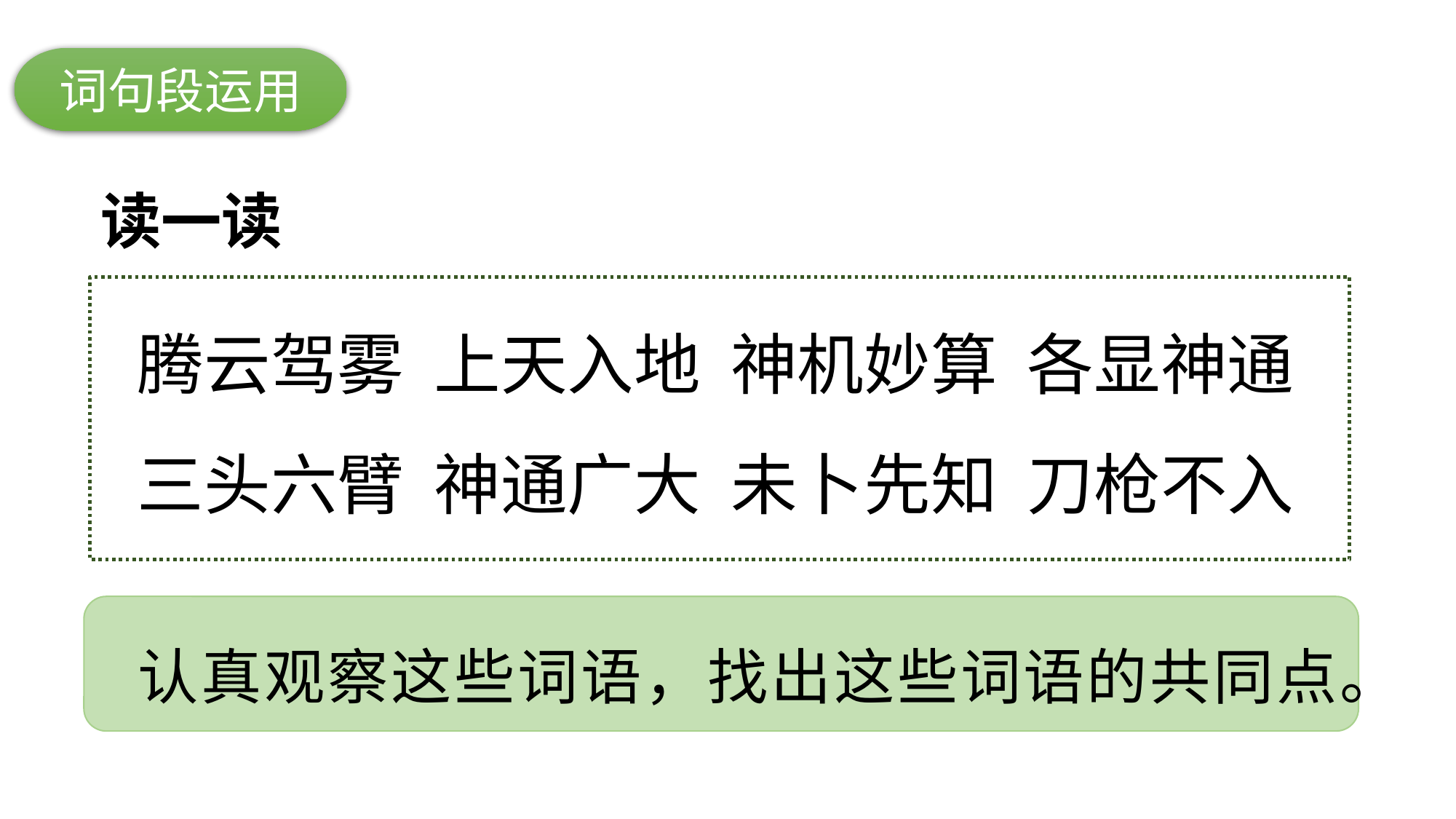

词句段运用
读一读
腾云驾雾  上天入地  神机妙算  各显神通
三头六臂  神通广大  未卜先知  刀枪不入
认真观察这些词语，找出这些词语的共同点。